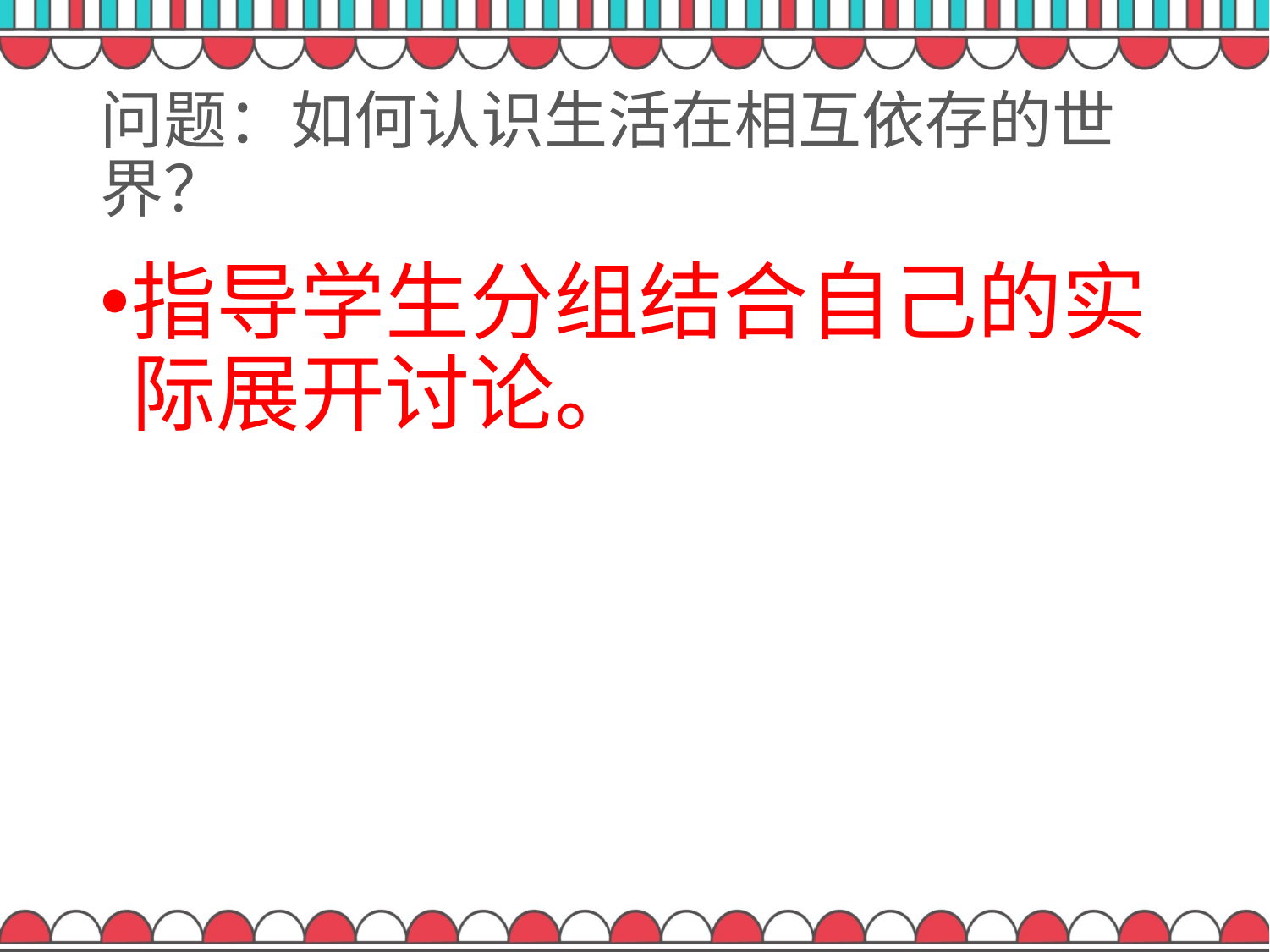

# 问题：如何认识生活在相互依存的世界？
指导学生分组结合自己的实际展开讨论。